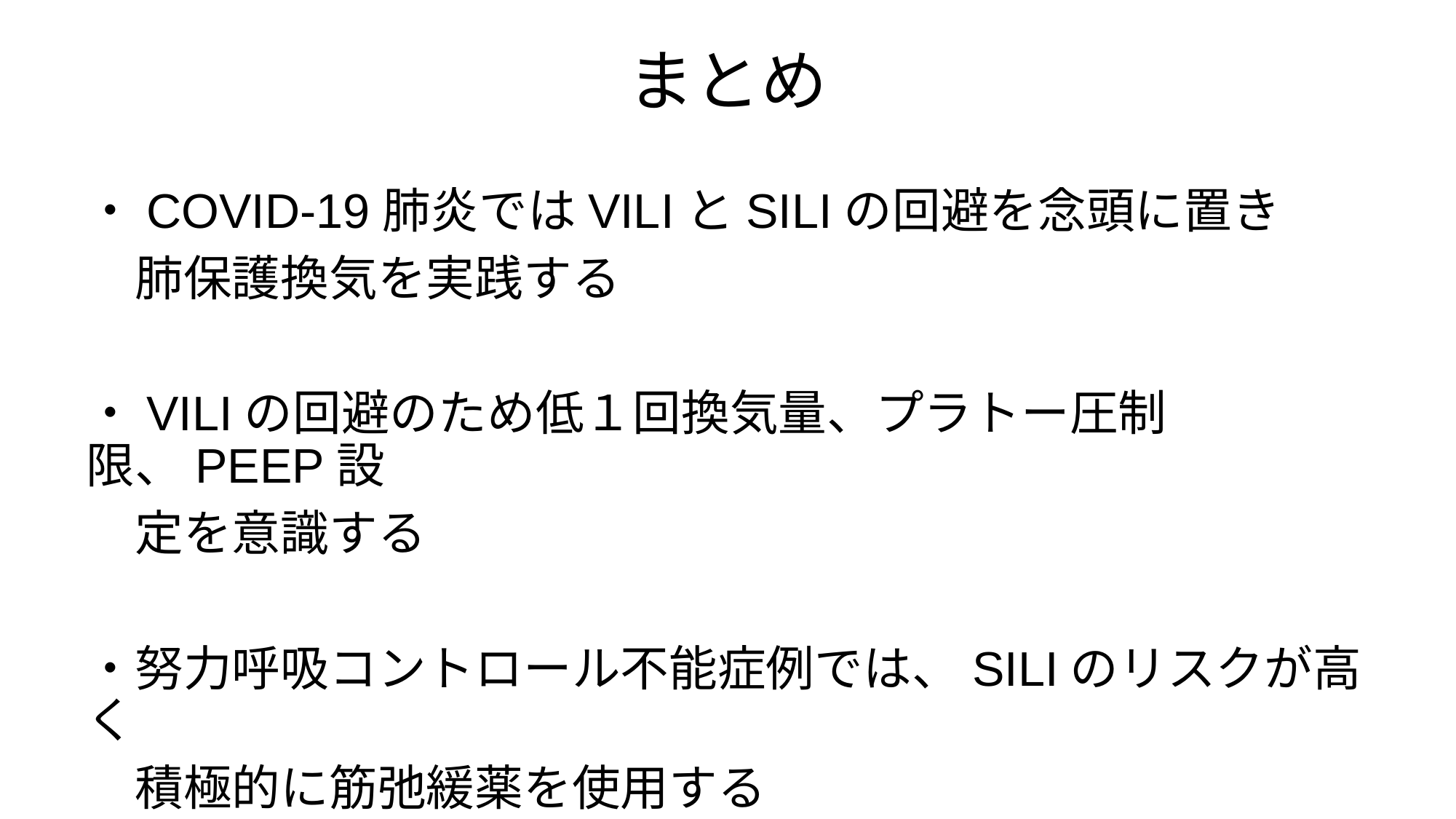

# まとめ
・COVID-19肺炎ではVILIとSILIの回避を念頭に置き
　肺保護換気を実践する

・VILIの回避のため低１回換気量、プラトー圧制限、PEEP設
　定を意識する

・努力呼吸コントロール不能症例では、SILIのリスクが高く
　積極的に筋弛緩薬を使用する